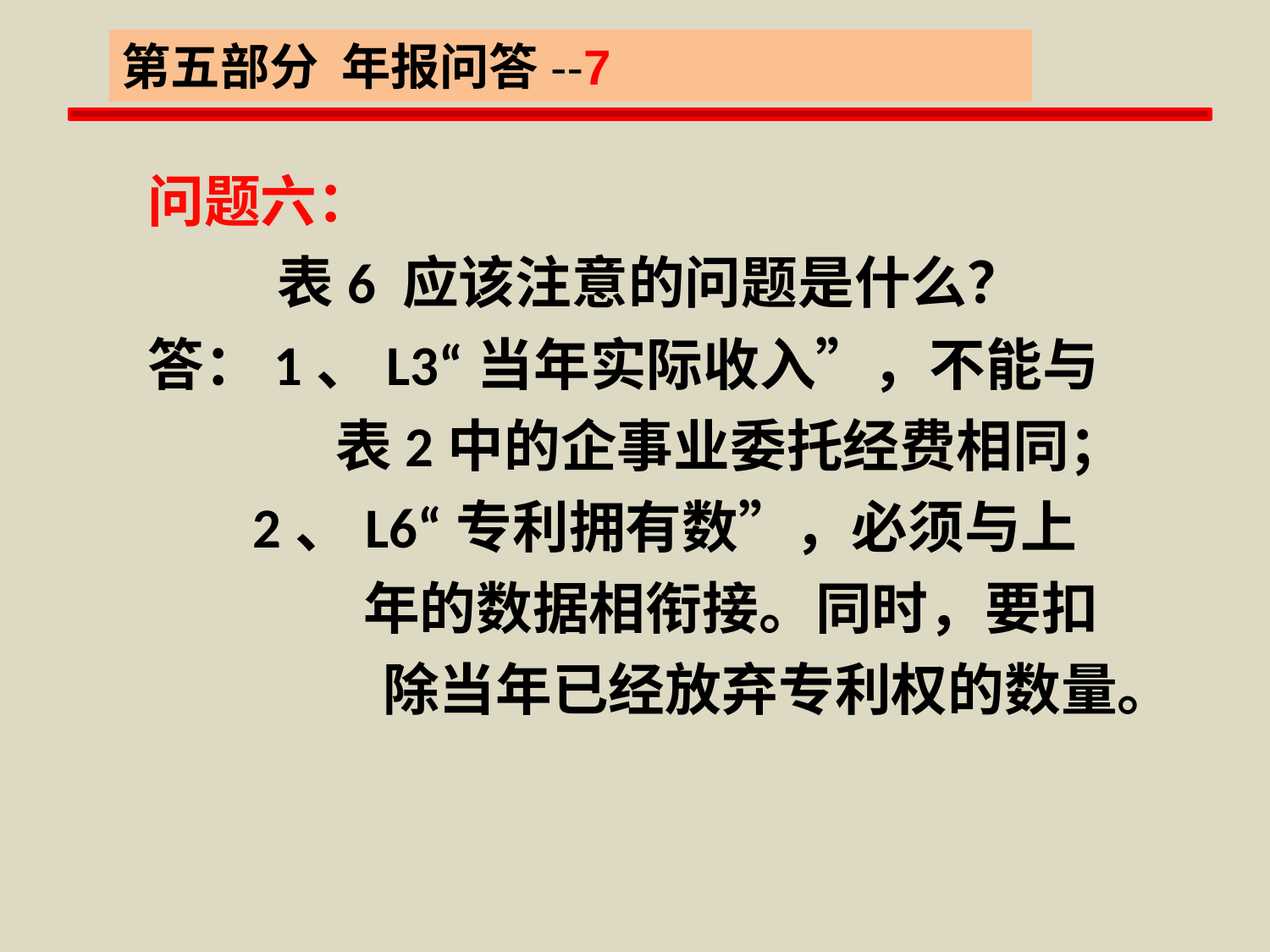

第五部分  年报问答--7
全国普通高等学校科技统计年报培训教材

问题六：
         表6 应该注意的问题是什么？
答：1、L3“当年实际收入”，不能与
             表2中的企事业委托经费相同；
    2、L6“专利拥有数”，必须与上
             年的数据相衔接。同时，要扣
                除当年已经放弃专利权的数量。